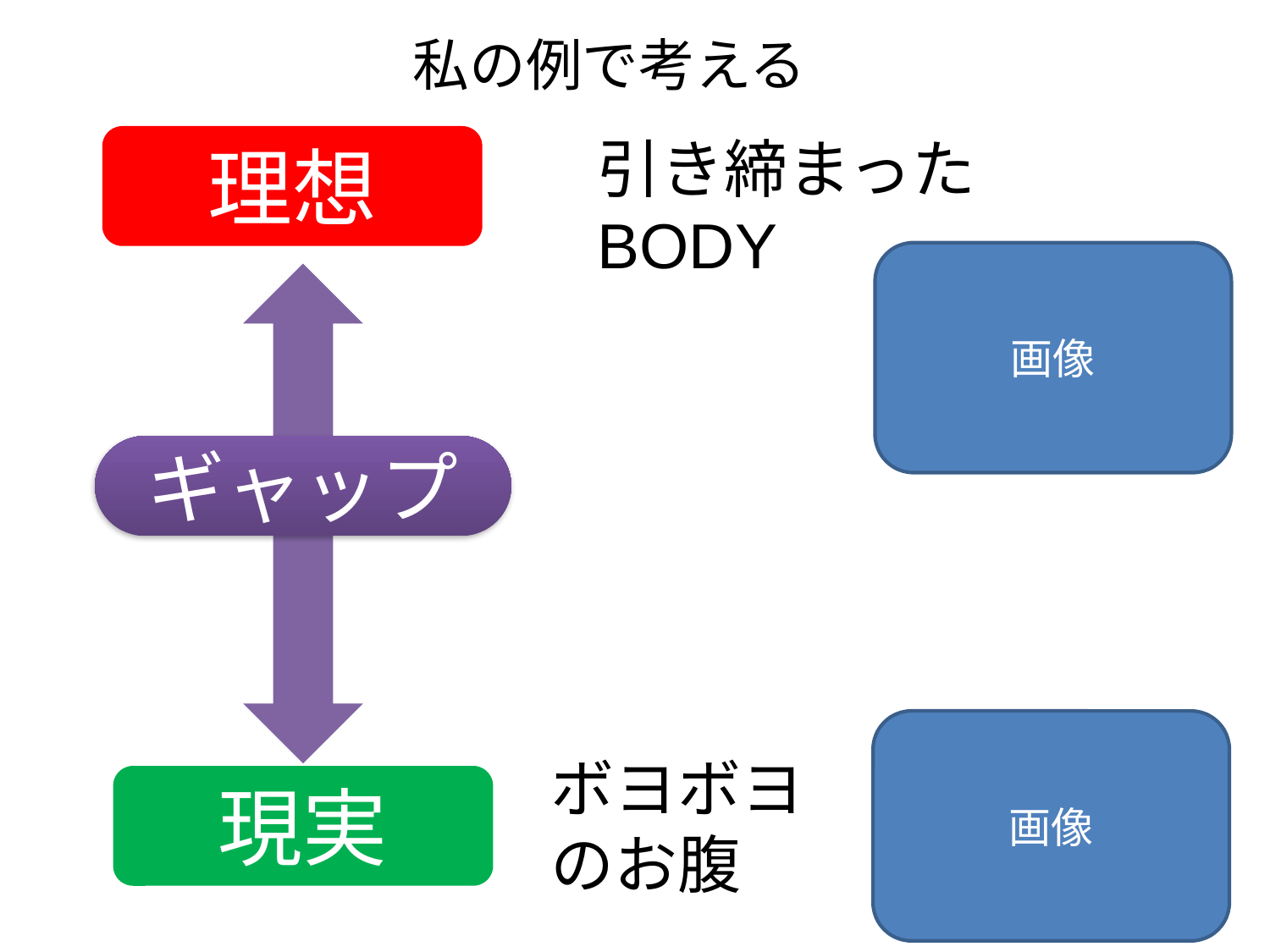

私の例で考える
引き締まったBODY
理想
画像

ギャップ
画像
ボヨボヨ
のお腹
現実